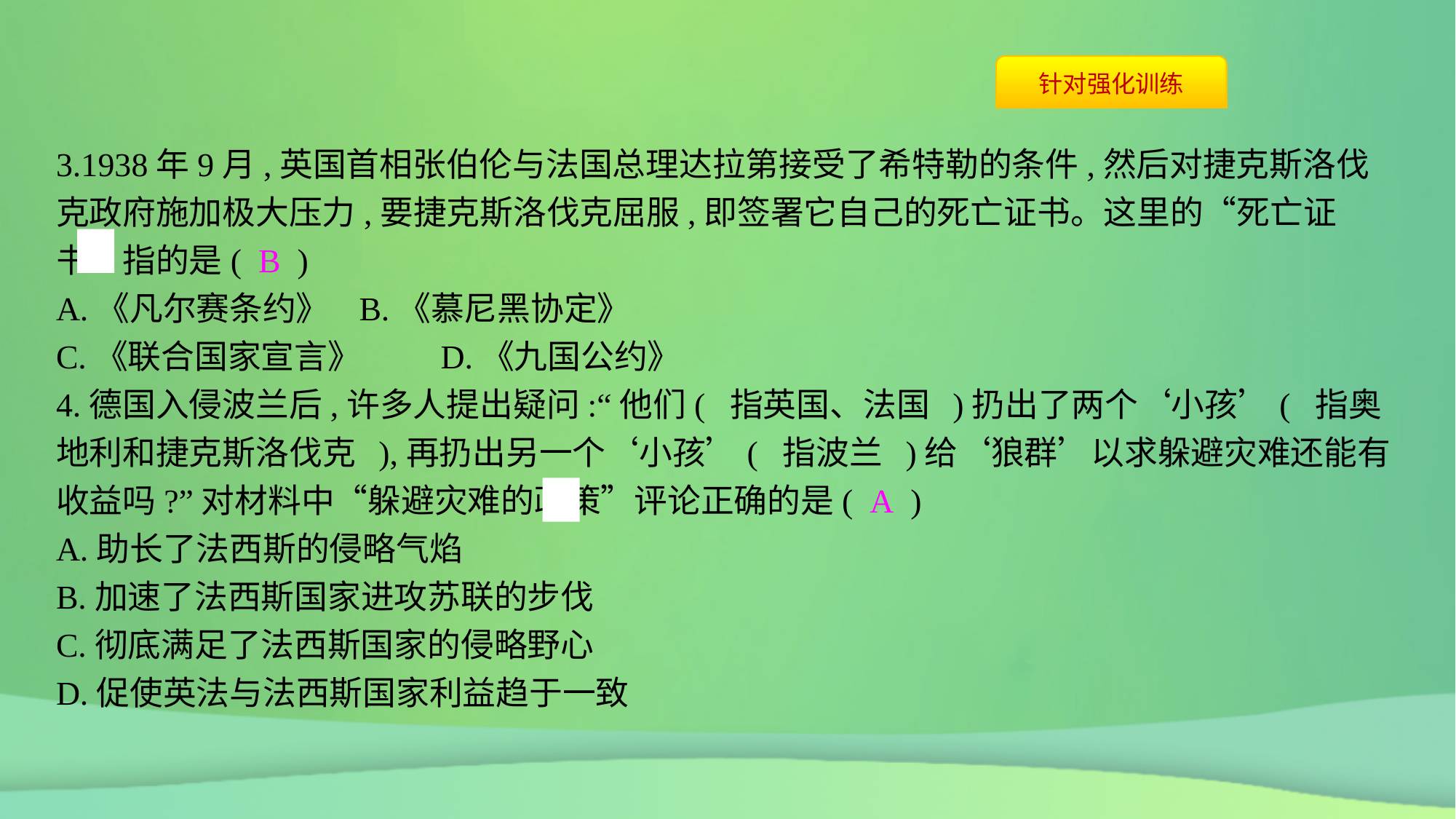

3.1938年9月,英国首相张伯伦与法国总理达拉第接受了希特勒的条件,然后对捷克斯洛伐克政府施加极大压力,要捷克斯洛伐克屈服,即签署它自己的死亡证书。这里的“死亡证书”指的是(  B  )
A.《凡尔赛条约》	B.《慕尼黑协定》
C.《联合国家宣言》	D.《九国公约》
4.德国入侵波兰后,许多人提出疑问:“他们(  指英国、法国  )扔出了两个‘小孩’(  指奥地利和捷克斯洛伐克  ),再扔出另一个‘小孩’(  指波兰  )给‘狼群’以求躲避灾难还能有收益吗?”对材料中“躲避灾难的政策”评论正确的是(  A  )
A.助长了法西斯的侵略气焰
B.加速了法西斯国家进攻苏联的步伐
C.彻底满足了法西斯国家的侵略野心
D.促使英法与法西斯国家利益趋于一致